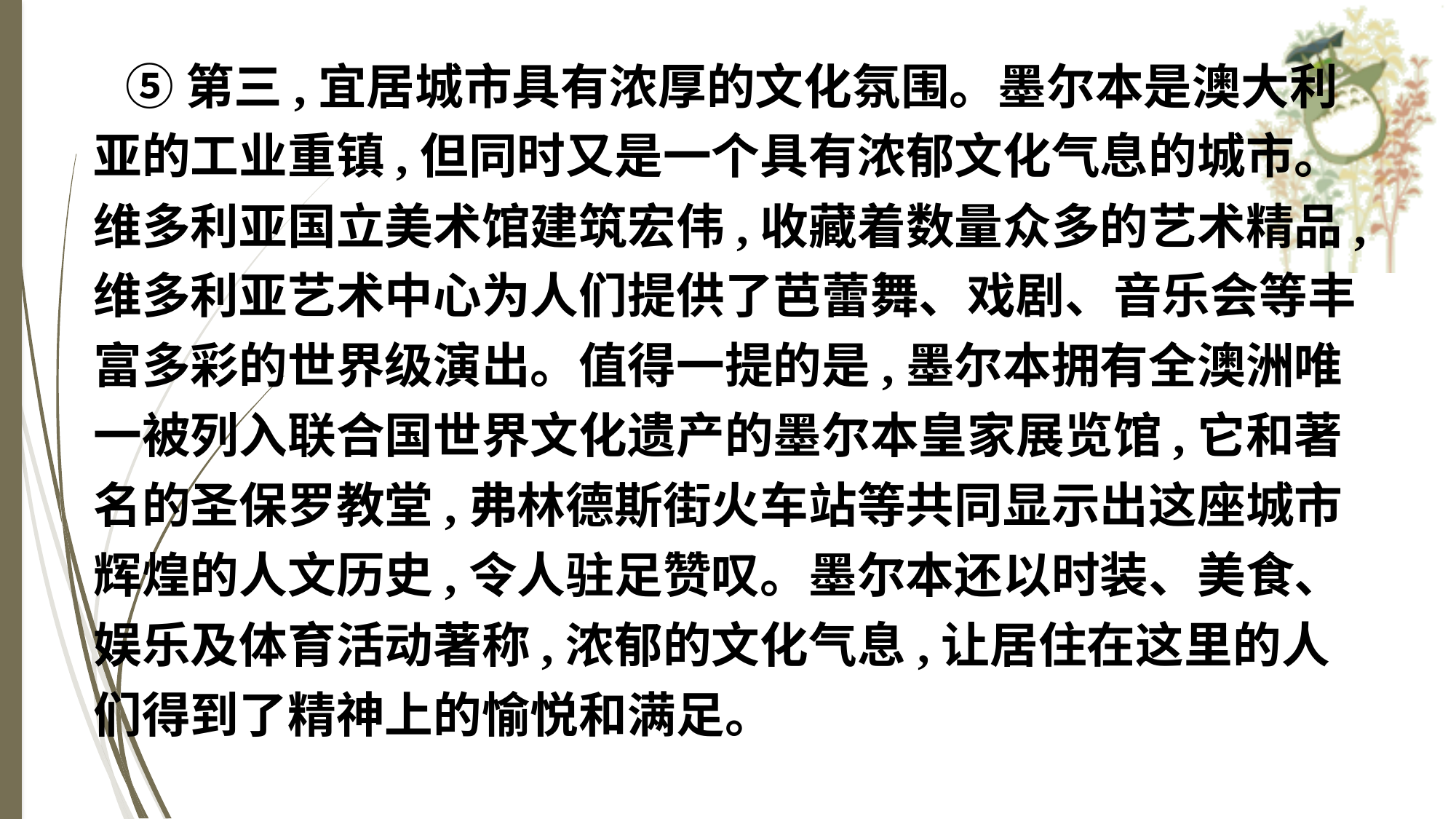

⑤第三,宜居城市具有浓厚的文化氛围。墨尔本是澳大利亚的工业重镇,但同时又是一个具有浓郁文化气息的城市。维多利亚国立美术馆建筑宏伟,收藏着数量众多的艺术精品,维多利亚艺术中心为人们提供了芭蕾舞、戏剧、音乐会等丰富多彩的世界级演出。值得一提的是,墨尔本拥有全澳洲唯一被列入联合国世界文化遗产的墨尔本皇家展览馆,它和著名的圣保罗教堂,弗林德斯街火车站等共同显示出这座城市辉煌的人文历史,令人驻足赞叹。墨尔本还以时装、美食、娱乐及体育活动著称,浓郁的文化气息,让居住在这里的人们得到了精神上的愉悦和满足。